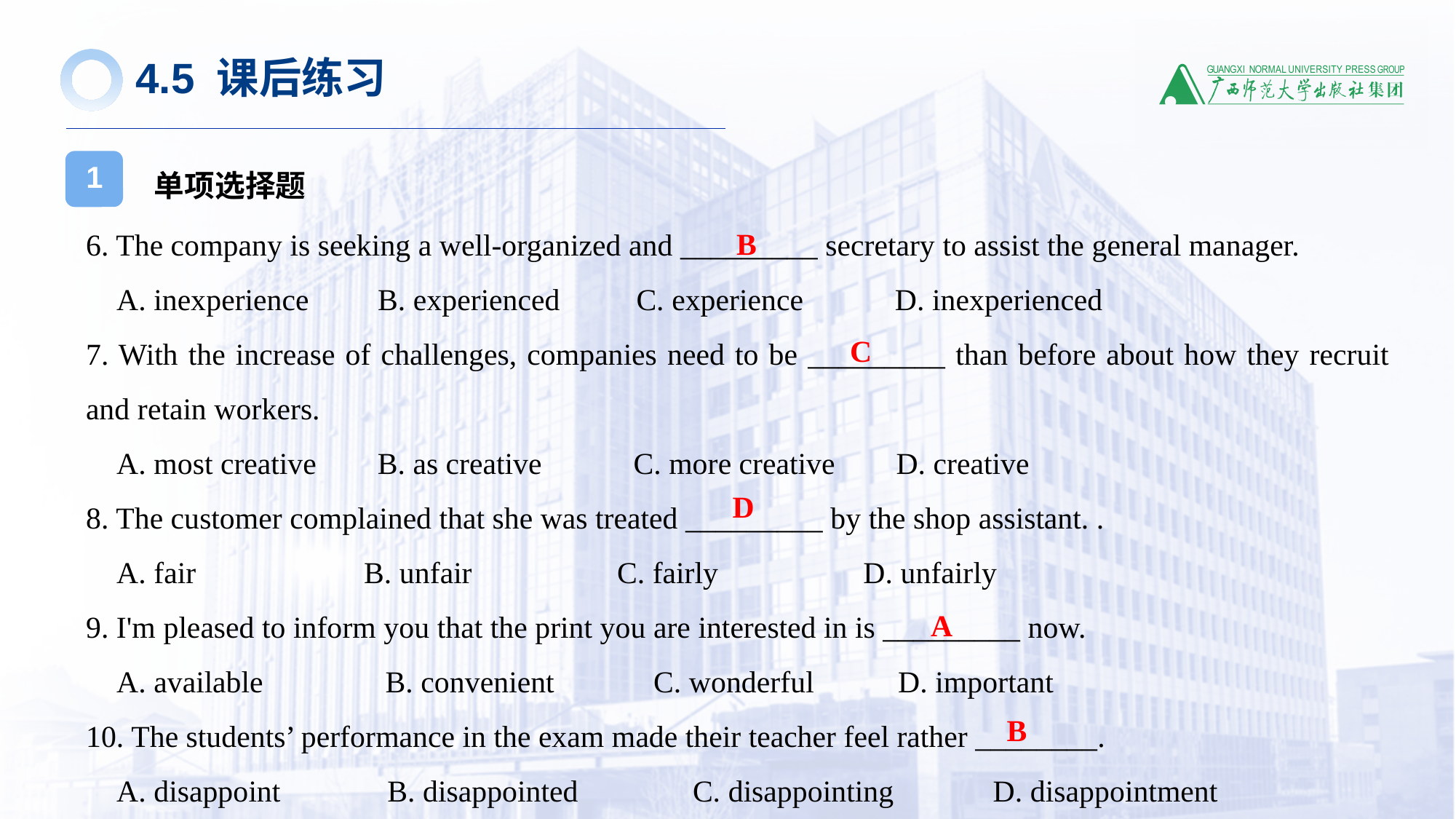

4.5 课后练习

单项选择题

1
6. The company is seeking a well-organized and _________ secretary to assist the general manager.
    A. inexperience         B. experienced          C. experience            D. inexperienced
7. With the increase of challenges, companies need to be _________ than before about how they recruit and retain workers.
    A. most creative        B. as creative            C. more creative        D. creative
8. The customer complained that she was treated _________ by the shop assistant. .
    A. fair                      B. unfair                   C. fairly                   D. unfairly
9. I'm pleased to inform you that the print you are interested in is _________ now.
    A. available                B. convenient             C. wonderful           D. important
10. The students’ performance in the exam made their teacher feel rather ________.
    A. disappoint              B. disappointed               C. disappointing             D. disappointment
B
C
D
A
B